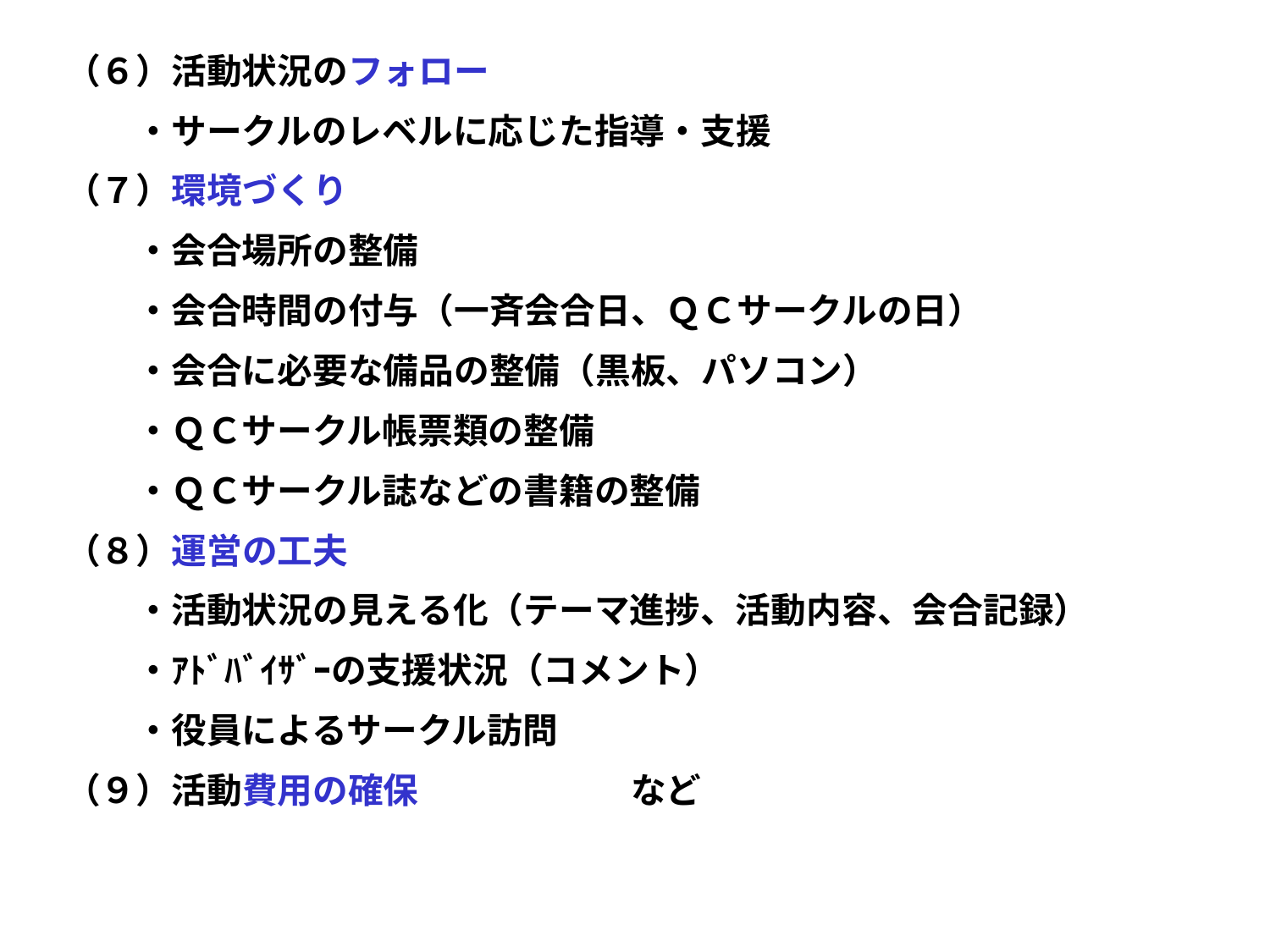

（６）活動状況のフォロー
　　・サークルのレベルに応じた指導・支援
（７）環境づくり
　　・会合場所の整備
　　・会合時間の付与（一斉会合日、ＱＣサークルの日）
　　・会合に必要な備品の整備（黒板、パソコン）
　　・ＱＣサークル帳票類の整備
　　・ＱＣサークル誌などの書籍の整備
（８）運営の工夫
　　・活動状況の見える化（テーマ進捗、活動内容、会合記録）
　　・ｱﾄﾞﾊﾞｲｻﾞｰの支援状況（コメント）
　　・役員によるサークル訪問
（９）活動費用の確保　　　　　　など